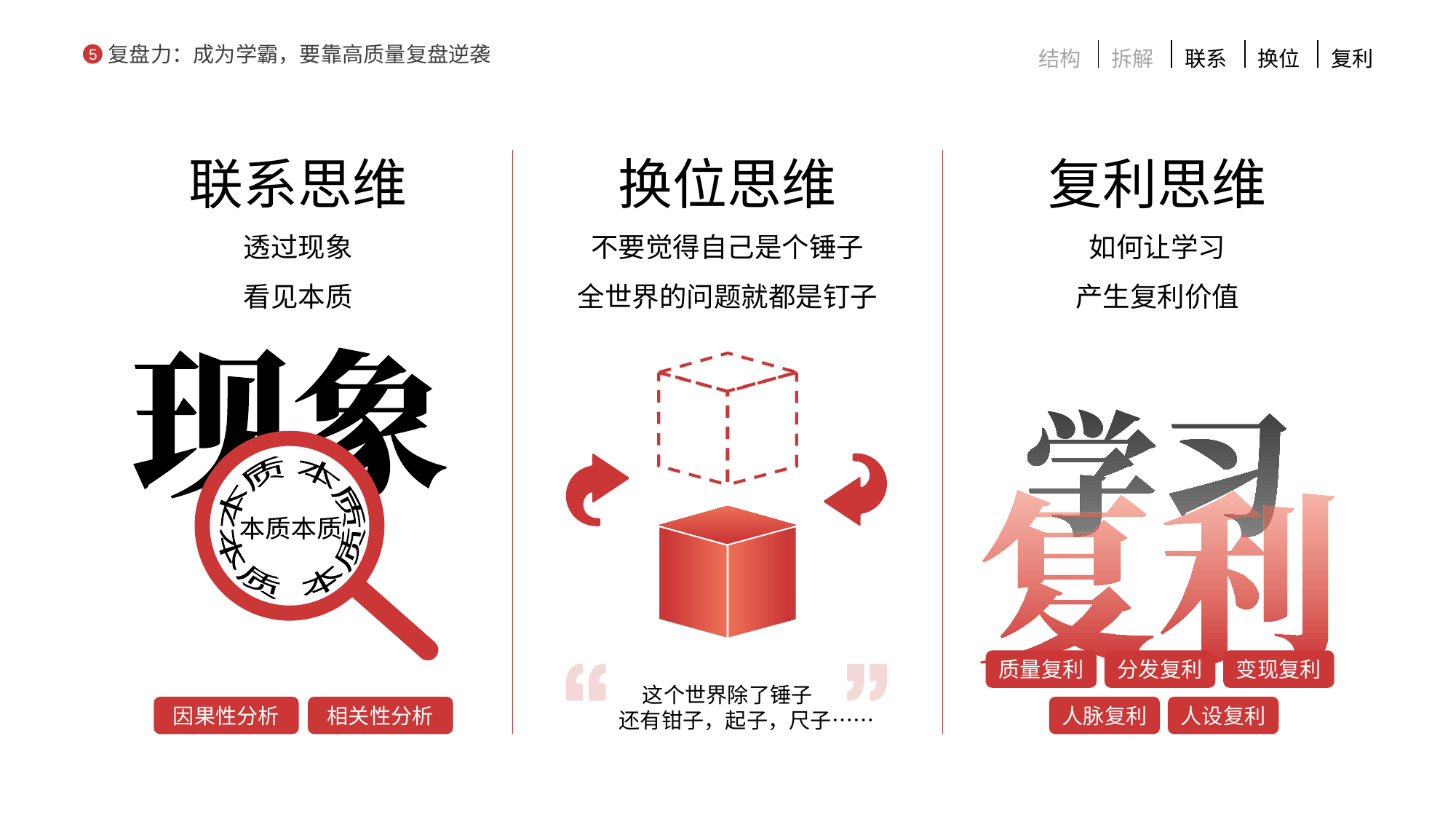

| 结构 | 拆解 | 联系 | 换位 | 复利 |
| --- | --- | --- | --- | --- |
复盘力：成为学霸，要靠高质量复盘逆袭
5
联系思维
换位思维
复利思维
透过现象
看见本质
不要觉得自己是个锤子
全世界的问题就都是钉子
如何让学习
产生复利价值

本质 本质
本质本质
本质  本质

质量复利
分发复利
变现复利

这个世界除了锤子
       还有钳子，起子，尺子……
因果性分析
相关性分析
人脉复利
人设复利